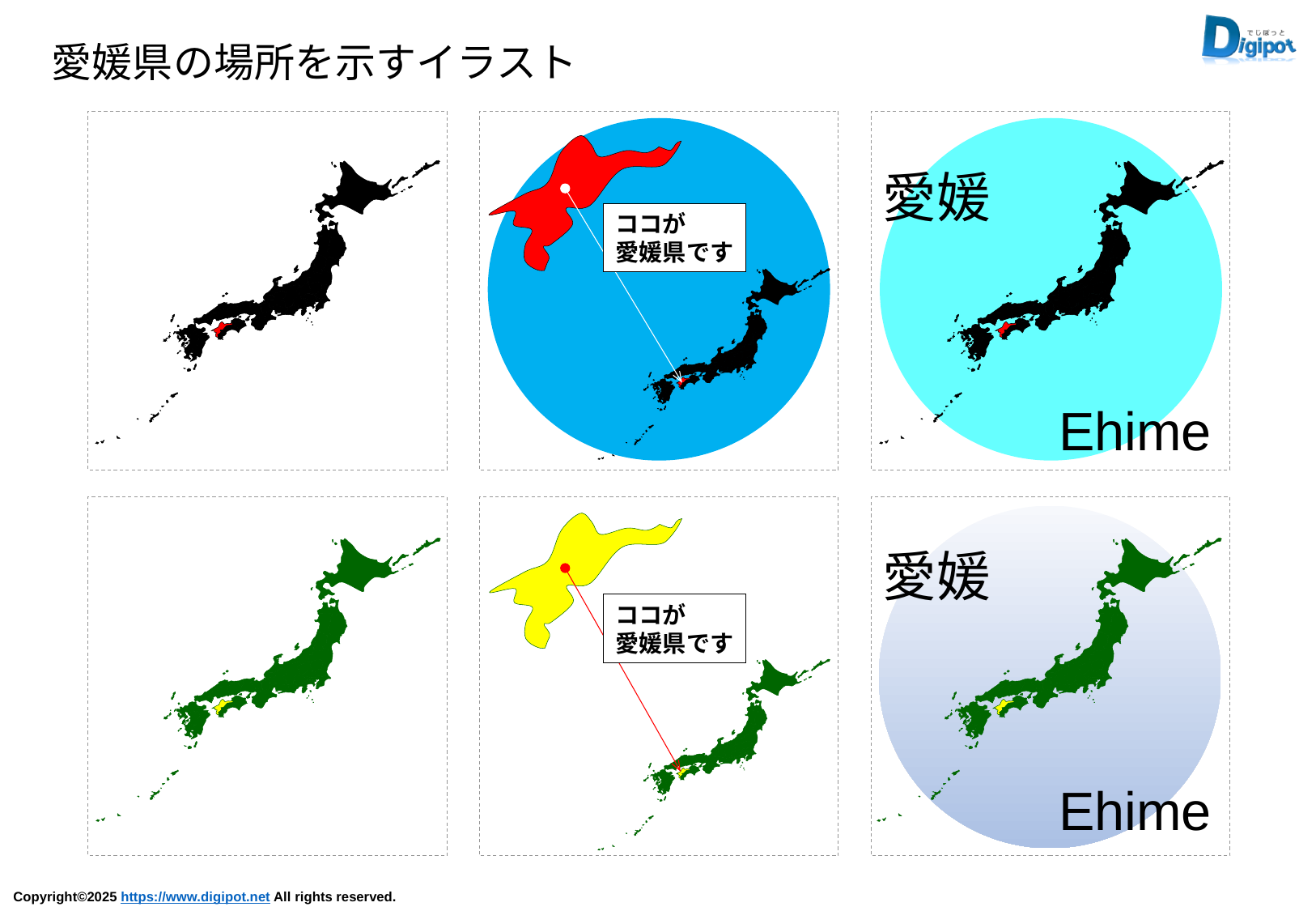

愛媛県の場所を示すイラスト

ココが
愛媛県です

愛媛

Ehime

愛媛

Ehime

ココが
愛媛県です